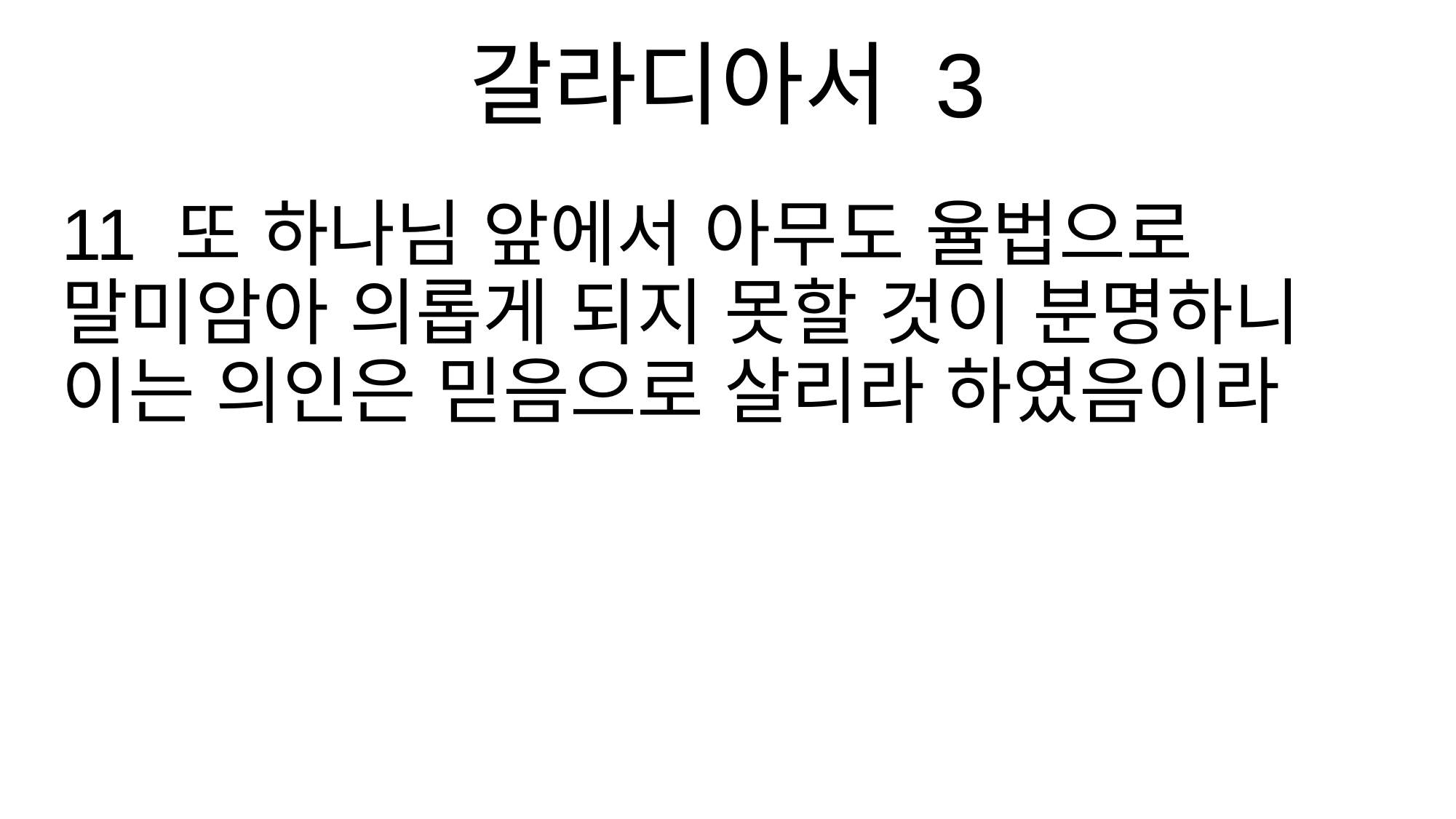

갈라디아서 3
11 또 하나님 앞에서 아무도 율법으로 말미암아 의롭게 되지 못할 것이 분명하니 이는 의인은 믿음으로 살리라 하였음이라